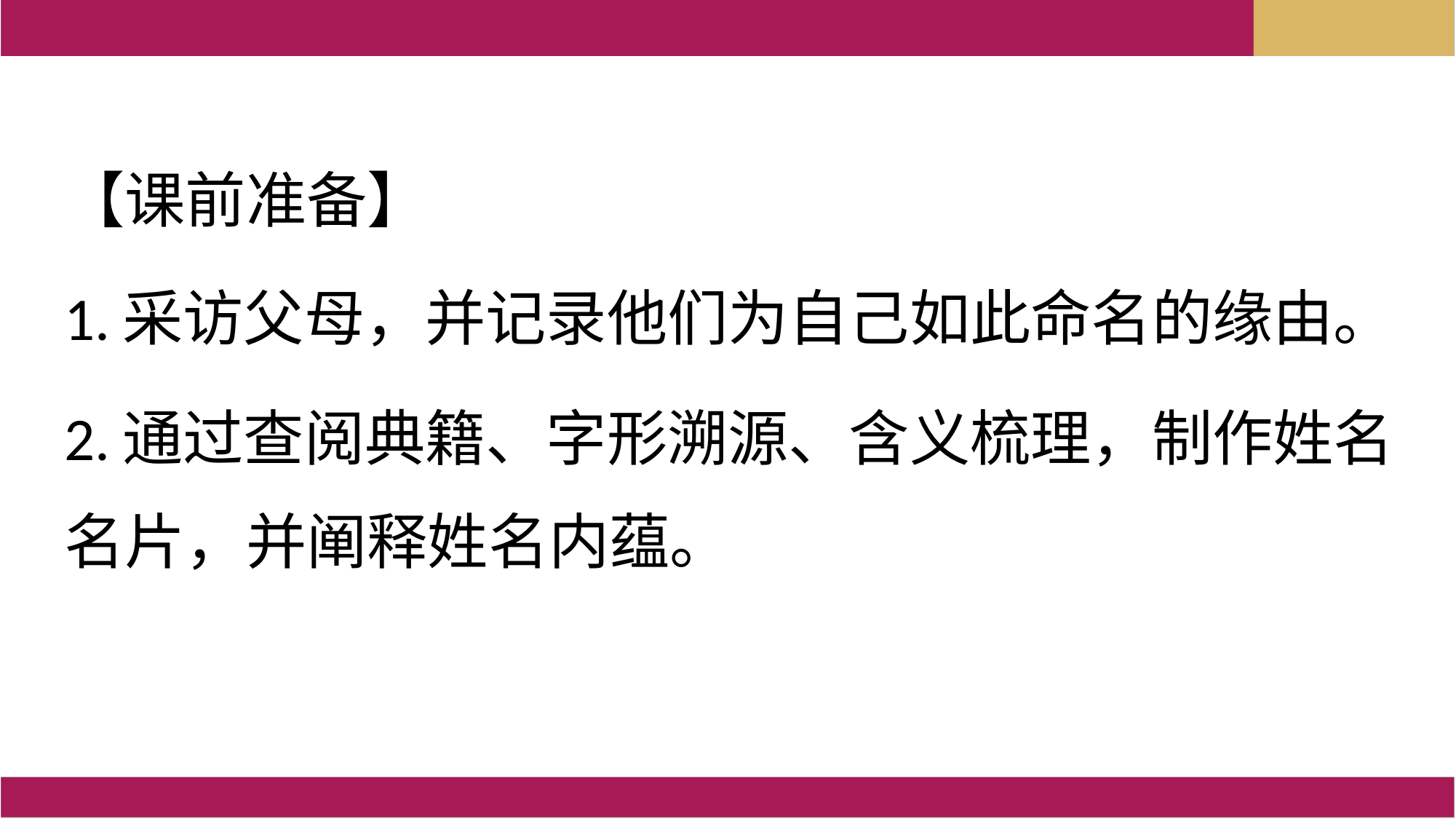

【课前准备】
1.采访父母，并记录他们为自己如此命名的缘由。
2.通过查阅典籍、字形溯源、含义梳理，制作姓名名片，并阐释姓名内蕴。